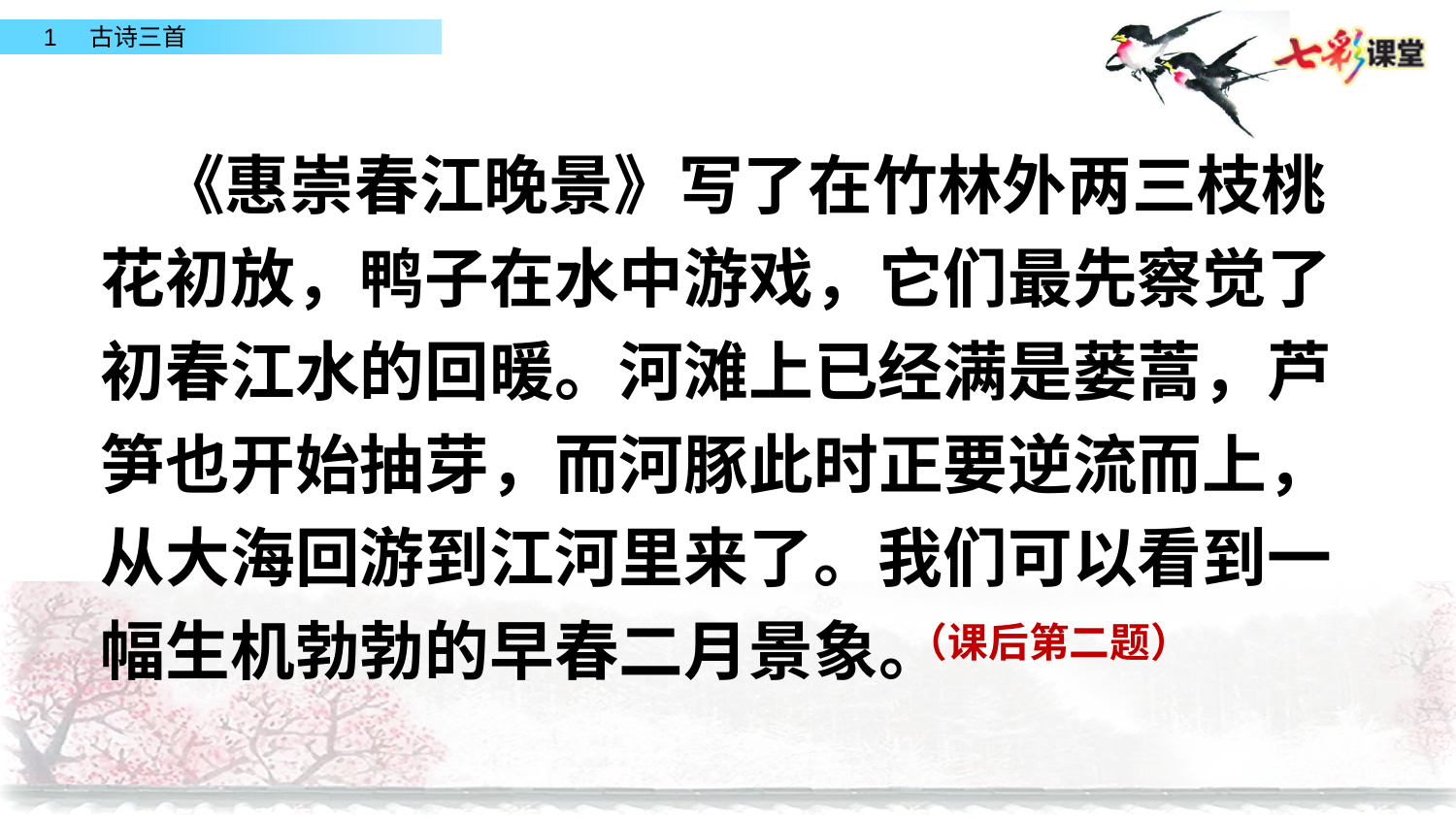

《惠崇春江晚景》写了在竹林外两三枝桃花初放，鸭子在水中游戏，它们最先察觉了初春江水的回暖。河滩上已经满是蒌蒿，芦笋也开始抽芽，而河豚此时正要逆流而上，从大海回游到江河里来了。我们可以看到一幅生机勃勃的早春二月景象。
（课后第二题）